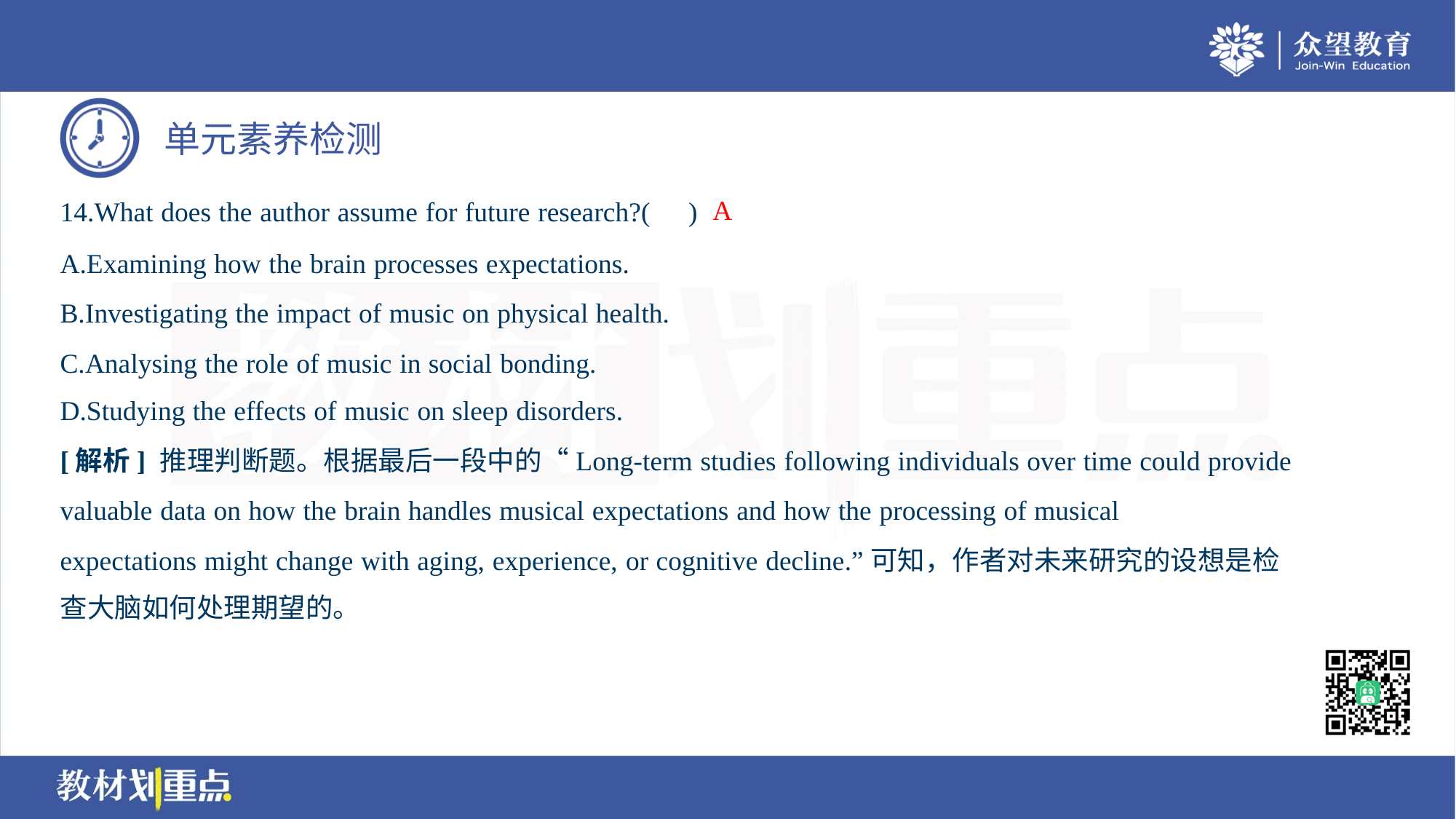

A
14.What does the author assume for future research?(     )
A.Examining how the brain processes expectations.
B.Investigating the impact of music on physical health.
C.Analysing the role of music in social bonding.
D.Studying the effects of music on sleep disorders.
[解析] 推理判断题。根据最后一段中的“Long-term studies following individuals over time could provide
valuable data on how the brain handles musical expectations and how the processing of musical
expectations might change with aging, experience, or cognitive decline.”可知，作者对未来研究的设想是检
查大脑如何处理期望的。